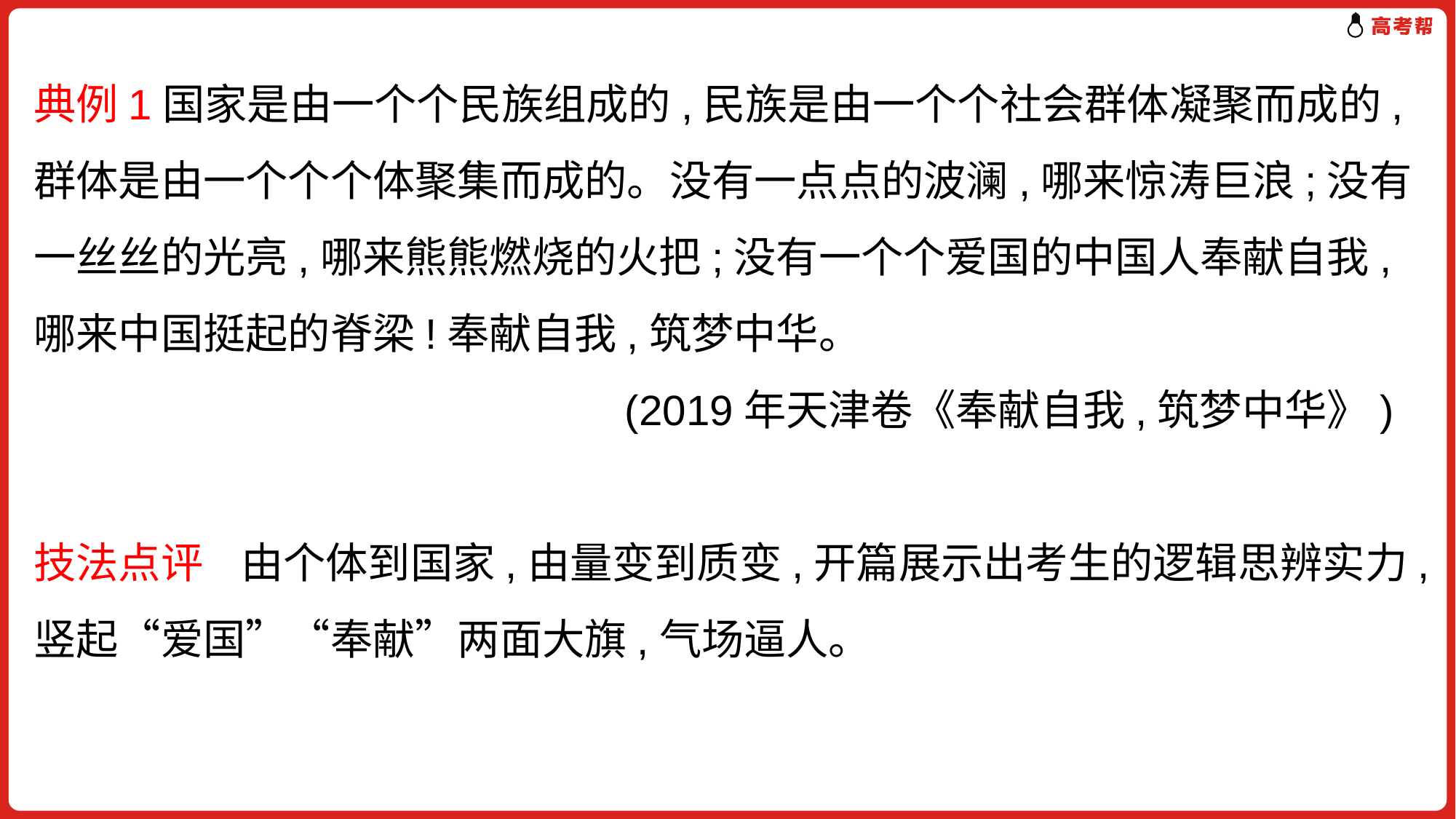

典例1国家是由一个个民族组成的,民族是由一个个社会群体凝聚而成的,群体是由一个个个体聚集而成的。没有一点点的波澜,哪来惊涛巨浪;没有一丝丝的光亮,哪来熊熊燃烧的火把;没有一个个爱国的中国人奉献自我,哪来中国挺起的脊梁!奉献自我,筑梦中华。
                                                  (2019年天津卷《奉献自我,筑梦中华》)

技法点评    由个体到国家,由量变到质变,开篇展示出考生的逻辑思辨实力,竖起“爱国”“奉献”两面大旗,气场逼人。